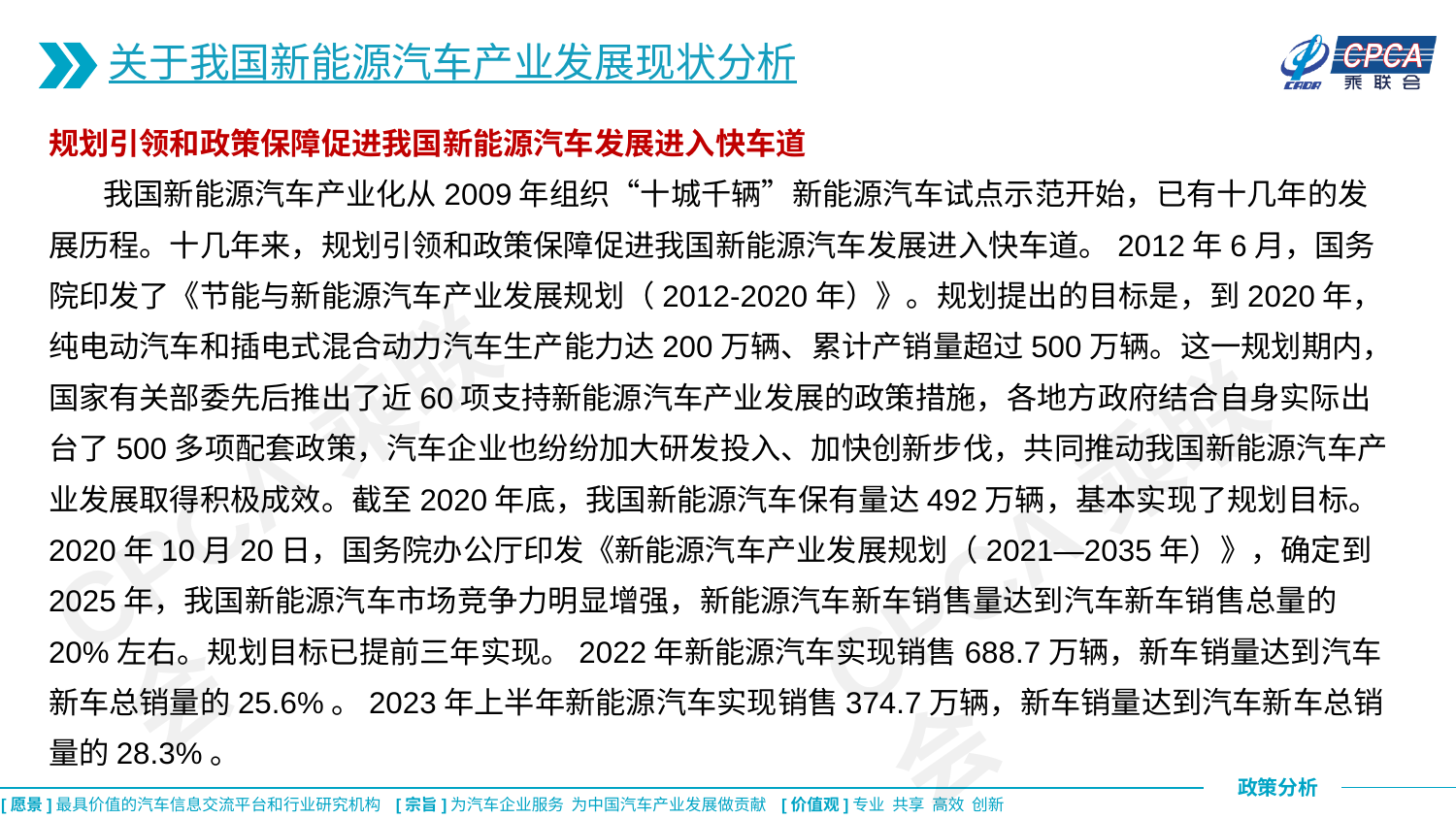

关于我国新能源汽车产业发展现状分析
规划引领和政策保障促进我国新能源汽车发展进入快车道
       我国新能源汽车产业化从2009年组织“十城千辆”新能源汽车试点示范开始，已有十几年的发展历程。十几年来，规划引领和政策保障促进我国新能源汽车发展进入快车道。2012年6月，国务院印发了《节能与新能源汽车产业发展规划（2012-2020年）》。规划提出的目标是，到2020年，纯电动汽车和插电式混合动力汽车生产能力达200万辆、累计产销量超过500万辆。这一规划期内，国家有关部委先后推出了近60项支持新能源汽车产业发展的政策措施，各地方政府结合自身实际出台了500多项配套政策，汽车企业也纷纷加大研发投入、加快创新步伐，共同推动我国新能源汽车产业发展取得积极成效。截至2020年底，我国新能源汽车保有量达492万辆，基本实现了规划目标。2020年10月20日，国务院办公厅印发《新能源汽车产业发展规划（2021—2035年）》，确定到2025年，我国新能源汽车市场竞争力明显增强，新能源汽车新车销售量达到汽车新车销售总量的20%左右。规划目标已提前三年实现。2022年新能源汽车实现销售688.7万辆，新车销量达到汽车新车总销量的25.6%。2023年上半年新能源汽车实现销售374.7万辆，新车销量达到汽车新车总销量的28.3%。
CPCA乘联会
CPCA乘联会